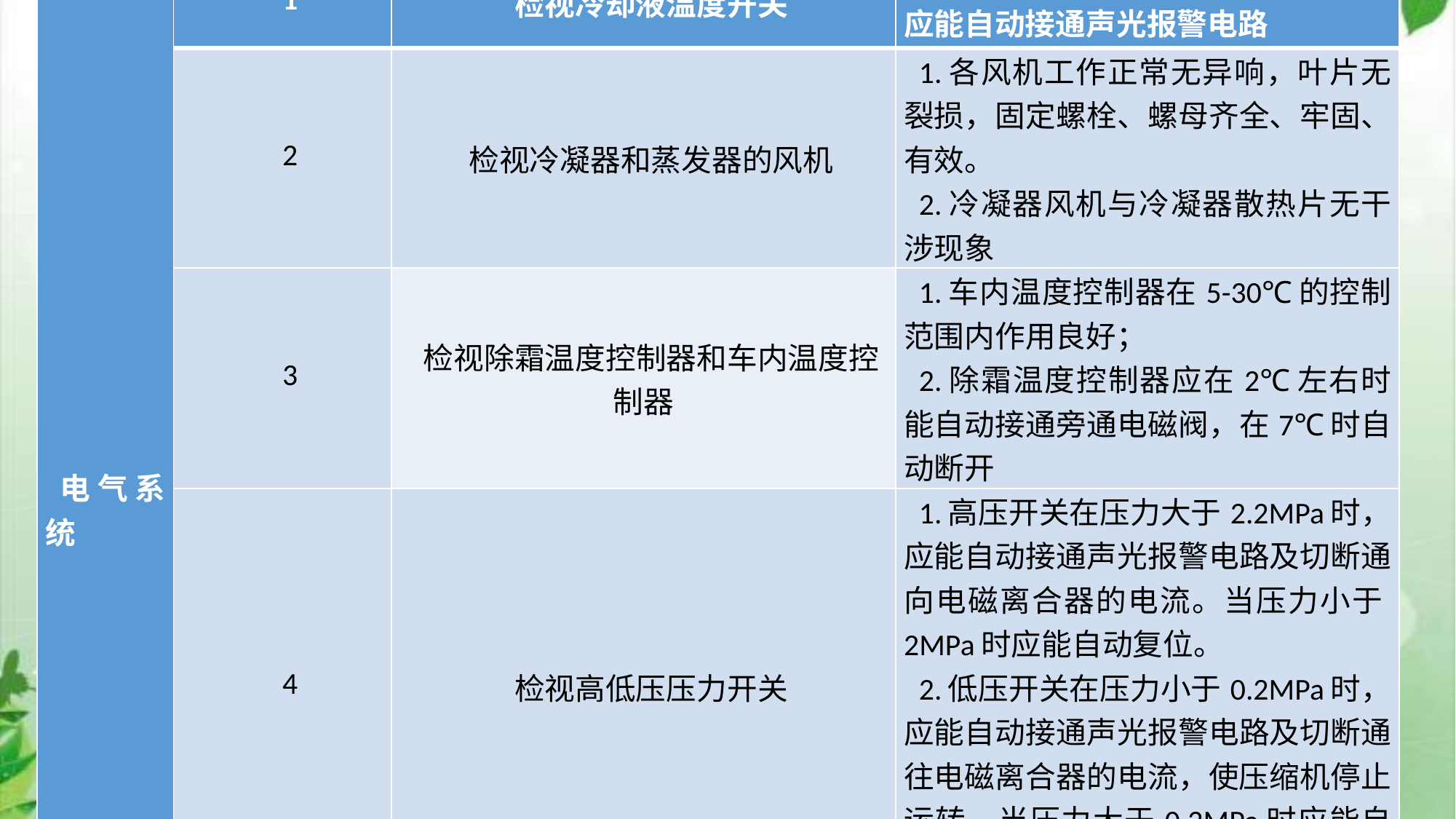

| 电气系统 | 1 | 检视冷却液温度开关 | 冷却液温度开关在（100±2）℃时，应能自动接通声光报警电路 |
| --- | --- | --- | --- |
|  | 2 | 检视冷凝器和蒸发器的风机 | 1.各风机工作正常无异响，叶片无裂损，固定螺栓、螺母齐全、牢固、有效。 2.冷凝器风机与冷凝器散热片无干涉现象 |
|  | 3 | 检视除霜温度控制器和车内温度控制器 | 1.车内温度控制器在5-30℃的控制范围内作用良好； 2.除霜温度控制器应在2℃左右时能自动接通旁通电磁阀，在7℃时自动断开 |
|  | 4 | 检视高低压压力开关 | 1.高压开关在压力大于2.2MPa时，应能自动接通声光报警电路及切断通向电磁离合器的电流。当压力小于2MPa时应能自动复位。 2.低压开关在压力小于0.2MPa时，应能自动接通声光报警电路及切断通往电磁离合器的电流，使压缩机停止运转。当压力大于0.2MPa时应能自动复位。 |
|  | 5 | 检视电磁离合器 | 1.电磁离合器离合良好，无打滑现象出现。 2.离合器轴承在旋转时无偏摆拖滞现象出现。 |